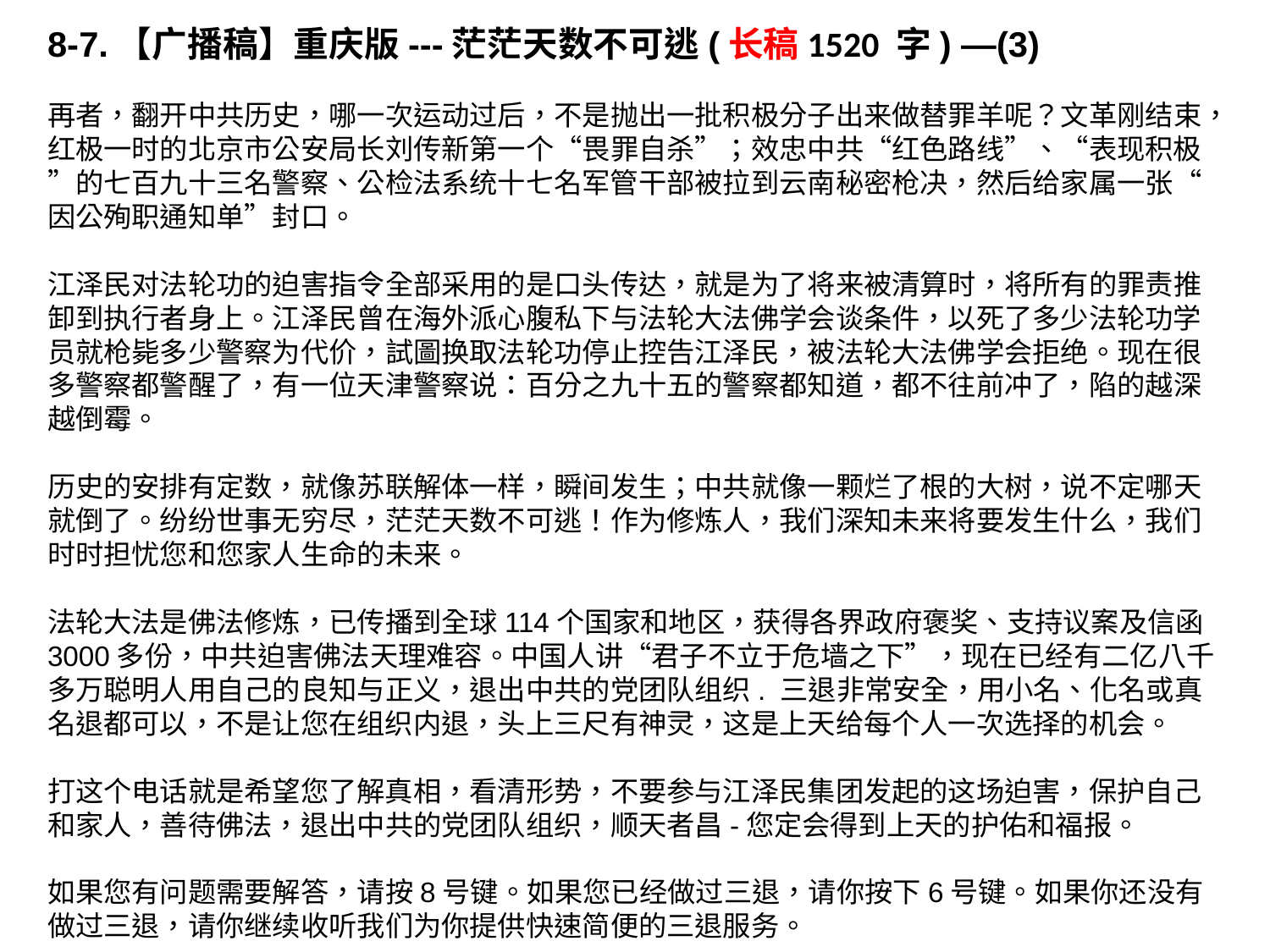

8-7.【广播稿】重庆版---茫茫天数不可逃(长稿1520 字) —(3)

再者，翻开中共历史，哪一次运动过后，不是抛出一批积极分子出来做替罪羊呢？文革刚结束，红极一时的北京市公安局长刘传新第一个“畏罪自杀”；效忠中共“红色路线”、“表现积极”的七百九十三名警察、公检法系统十七名军管干部被拉到云南秘密枪决，然后给家属一张“因公殉职通知单”封口。

江泽民对法轮功的迫害指令全部采用的是口头传达，就是为了将来被清算时，将所有的罪责推卸到执行者身上。江泽民曾在海外派心腹私下与法轮大法佛学会谈条件，以死了多少法轮功学员就枪毙多少警察为代价，試圖换取法轮功停止控告江泽民，被法轮大法佛学会拒绝。现在很多警察都警醒了，有一位天津警察说：百分之九十五的警察都知道，都不往前冲了，陷的越深越倒霉。

历史的安排有定数，就像苏联解体一样，瞬间发生；中共就像一颗烂了根的大树，说不定哪天就倒了。纷纷世事无穷尽，茫茫天数不可逃！作为修炼人，我们深知未来将要发生什么，我们时时担忧您和您家人生命的未来。

法轮大法是佛法修炼，已传播到全球114个国家和地区，获得各界政府褒奖、支持议案及信函3000多份，中共迫害佛法天理难容。中国人讲“君子不立于危墙之下”，现在已经有二亿八千多万聪明人用自己的良知与正义，退出中共的党团队组织. 三退非常安全，用小名、化名或真名退都可以，不是让您在组织内退，头上三尺有神灵，这是上天给每个人一次选择的机会。

打这个电话就是希望您了解真相，看清形势，不要参与江泽民集团发起的这场迫害，保护自己和家人，善待佛法，退出中共的党团队组织，顺天者昌-您定会得到上天的护佑和福报。

如果您有问题需要解答，请按8号键。如果您已经做过三退，请你按下6号键。如果你还没有做过三退，请你继续收听我们为你提供快速简便的三退服务。